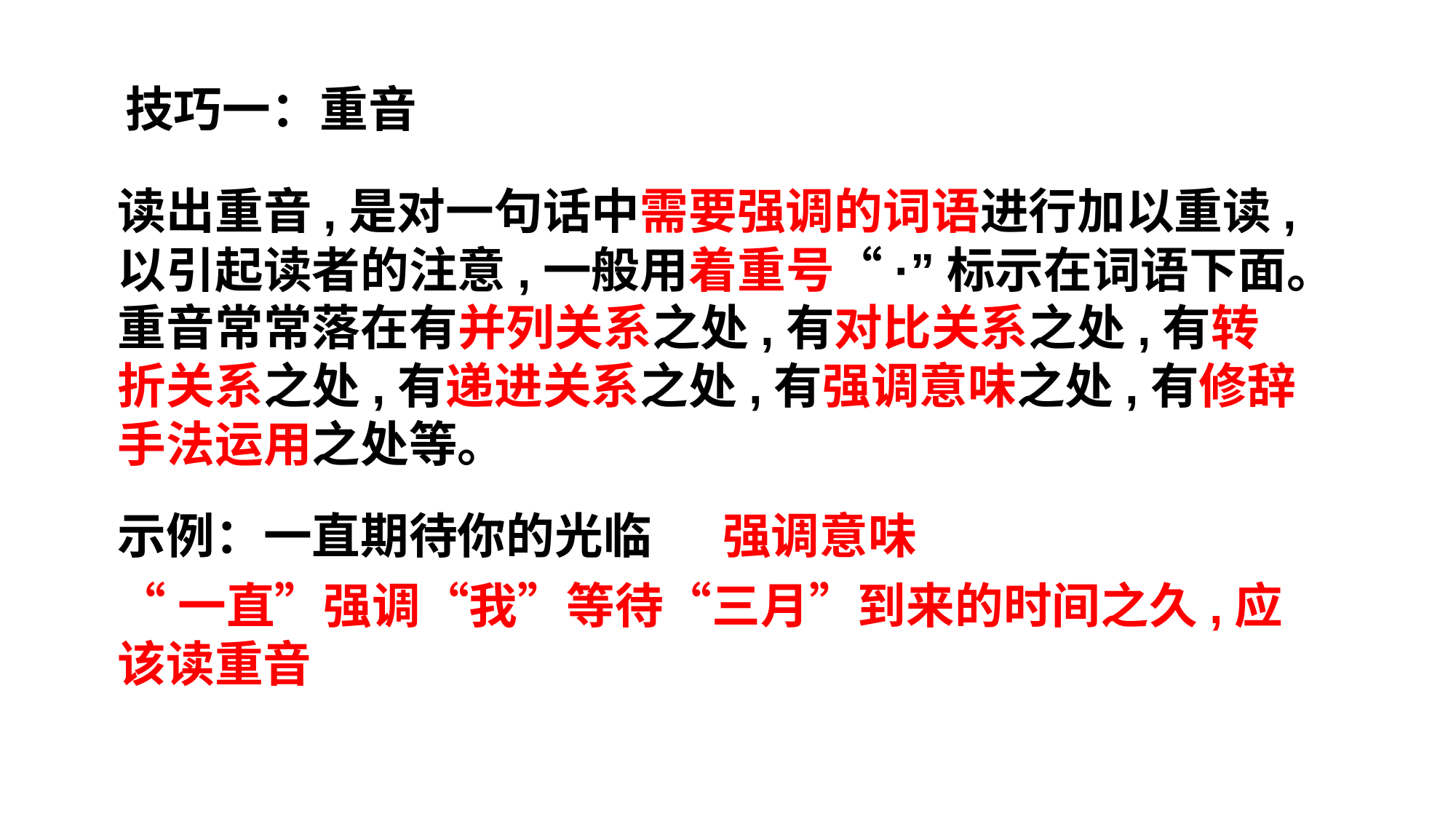

技巧一：重音
读出重音,是对一句话中需要强调的词语进行加以重读,以引起读者的注意,一般用着重号“·”标示在词语下面。重音常常落在有并列关系之处,有对比关系之处,有转折关系之处,有递进关系之处,有强调意味之处,有修辞手法运用之处等。
示例：一直期待你的光临
强调意味
“一直”强调“我”等待“三月”到来的时间之久,应该读重音